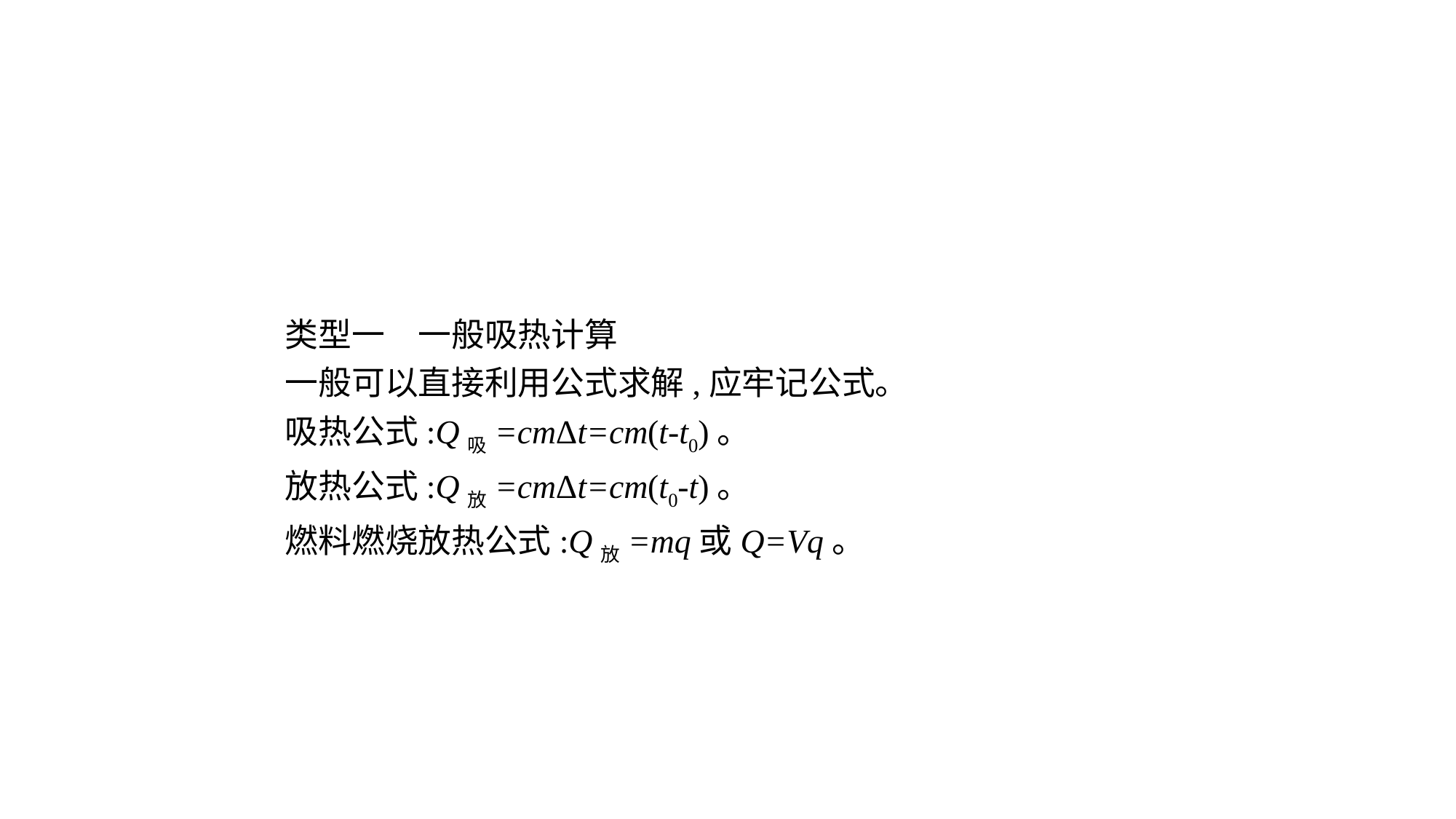

类型一　一般吸热计算
一般可以直接利用公式求解,应牢记公式。
吸热公式:Q吸=cmΔt=cm(t-t0)。
放热公式:Q放=cmΔt=cm(t0-t)。
燃料燃烧放热公式:Q放=mq或Q=Vq。